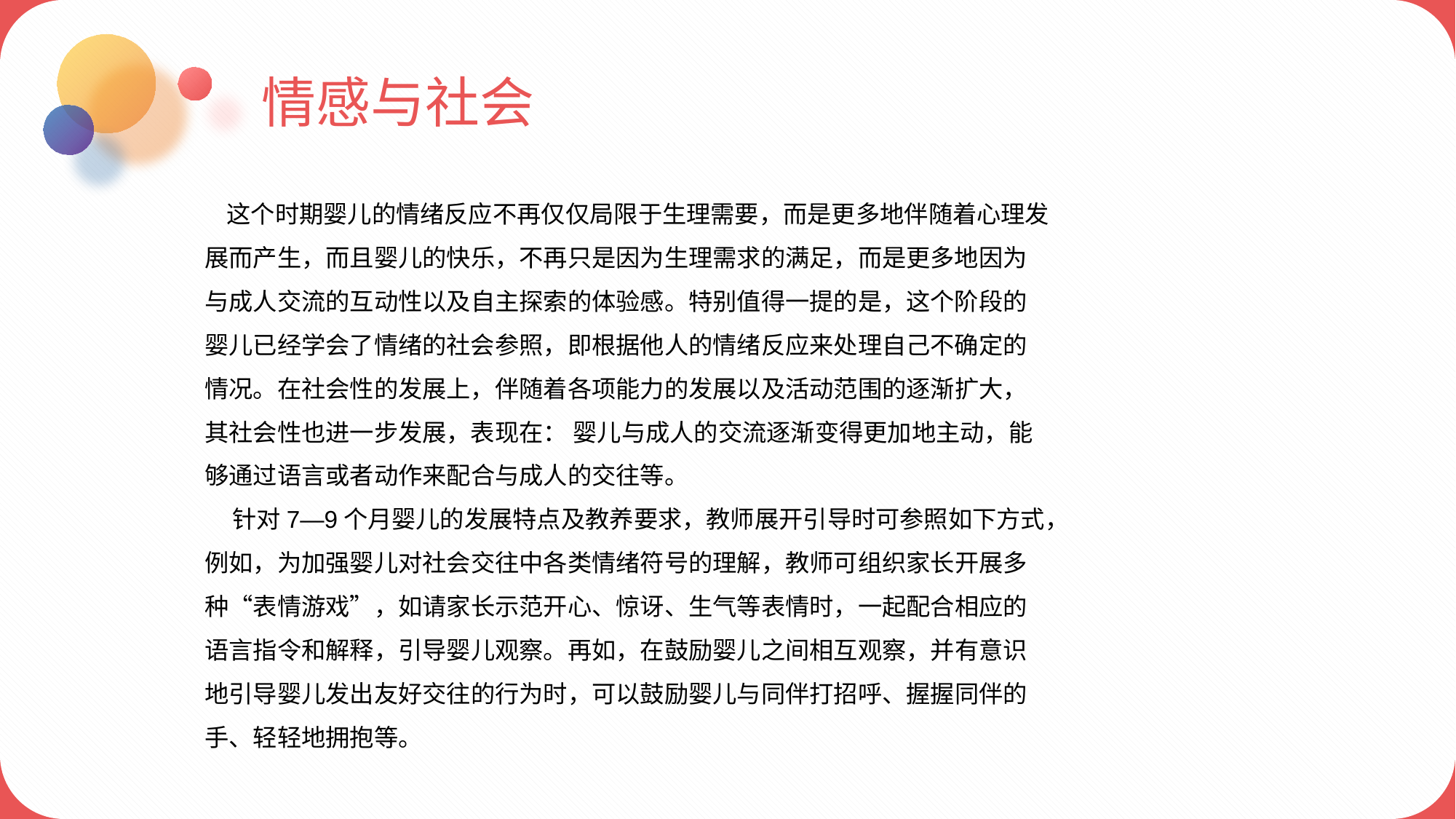

情感与社会
   这个时期婴儿的情绪反应不再仅仅局限于生理需要，而是更多地伴随着心理发展而产生，而且婴儿的快乐，不再只是因为生理需求的满足，而是更多地因为与成人交流的互动性以及自主探索的体验感。特别值得一提的是，这个阶段的婴儿已经学会了情绪的社会参照，即根据他人的情绪反应来处理自己不确定的情况。在社会性的发展上，伴随着各项能力的发展以及活动范围的逐渐扩大，其社会性也进一步发展，表现在： 婴儿与成人的交流逐渐变得更加地主动，能够通过语言或者动作来配合与成人的交往等。
    针对7—9个月婴儿的发展特点及教养要求，教师展开引导时可参照如下方式，例如，为加强婴儿对社会交往中各类情绪符号的理解，教师可组织家长开展多种“表情游戏”，如请家长示范开心、惊讶、生气等表情时，一起配合相应的语言指令和解释，引导婴儿观察。再如，在鼓励婴儿之间相互观察，并有意识地引导婴儿发出友好交往的行为时，可以鼓励婴儿与同伴打招呼、握握同伴的手、轻轻地拥抱等。